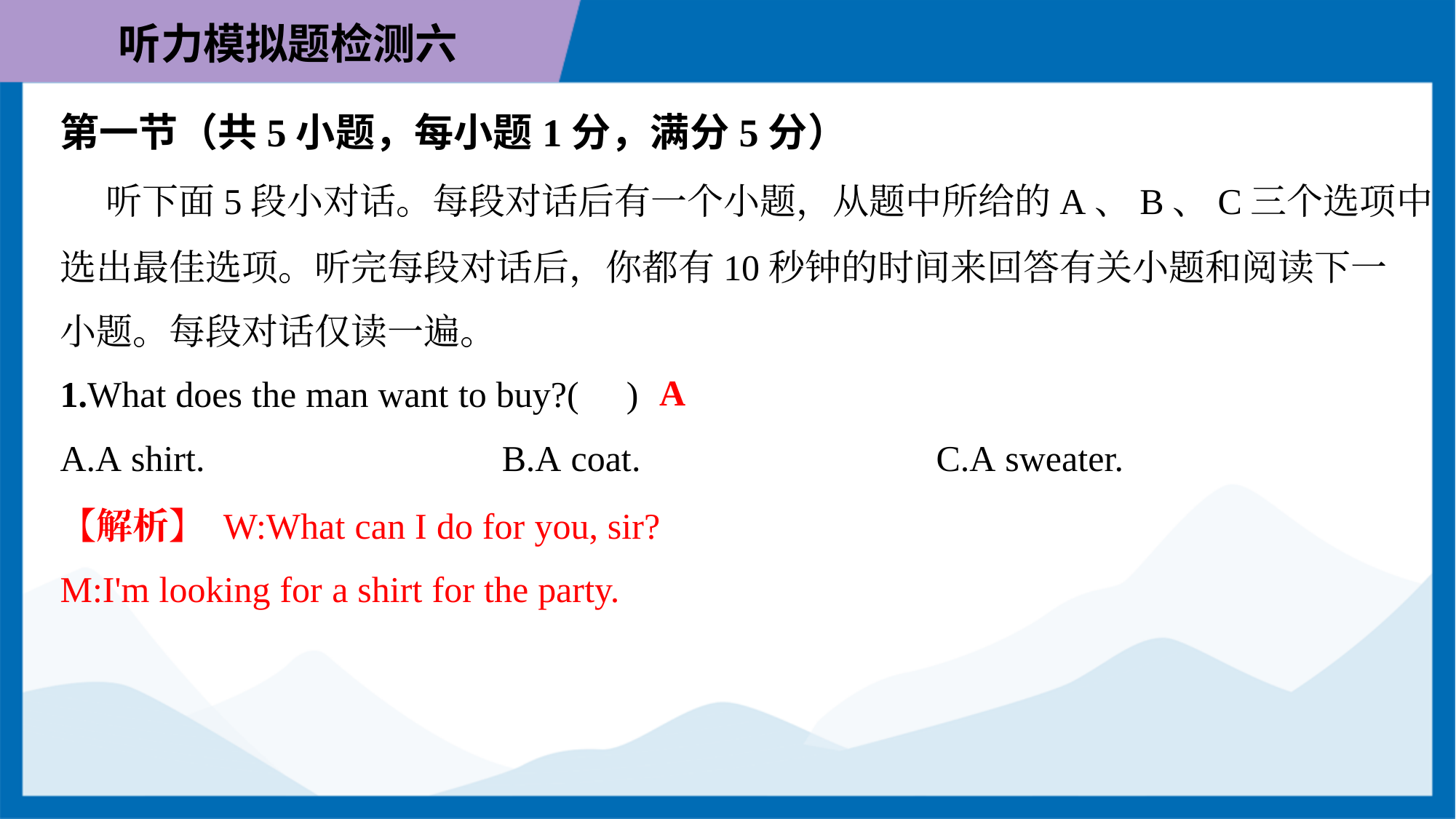

第一节（共5小题，每小题1分，满分5分）
    听下面5段小对话。每段对话后有一个小题，从题中所给的A、B、C三个选项中
选出最佳选项。听完每段对话后，你都有10秒钟的时间来回答有关小题和阅读下一
小题。每段对话仅读一遍。
A
1.What does the man want to buy?(     )
A.A shirt.	B.A coat.	C.A sweater.
【解析】 W:What can I do for you, sir?
M:I'm looking for a shirt for the party.